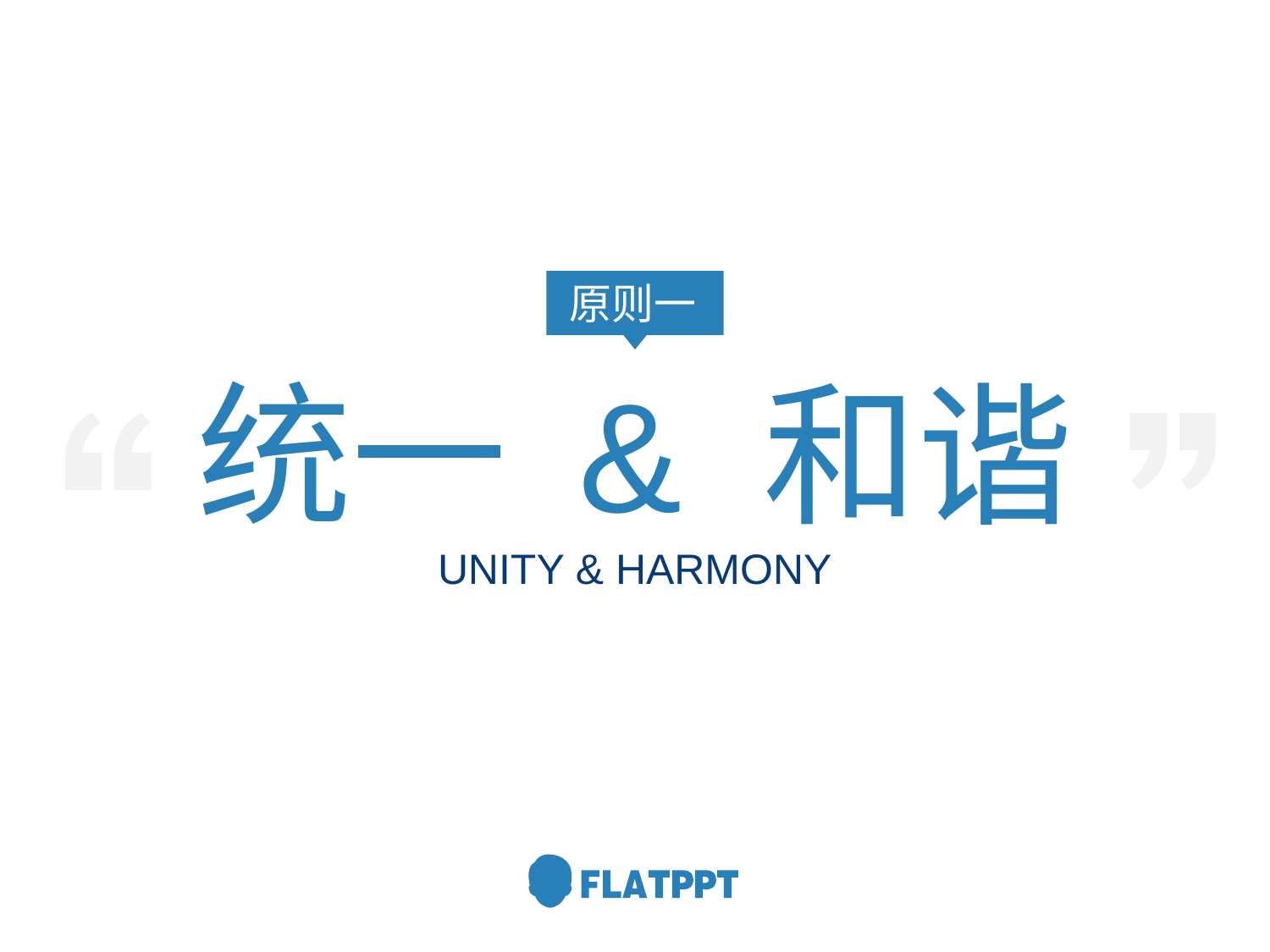

原则一

统一 & 和谐

UNITY & HARMONY